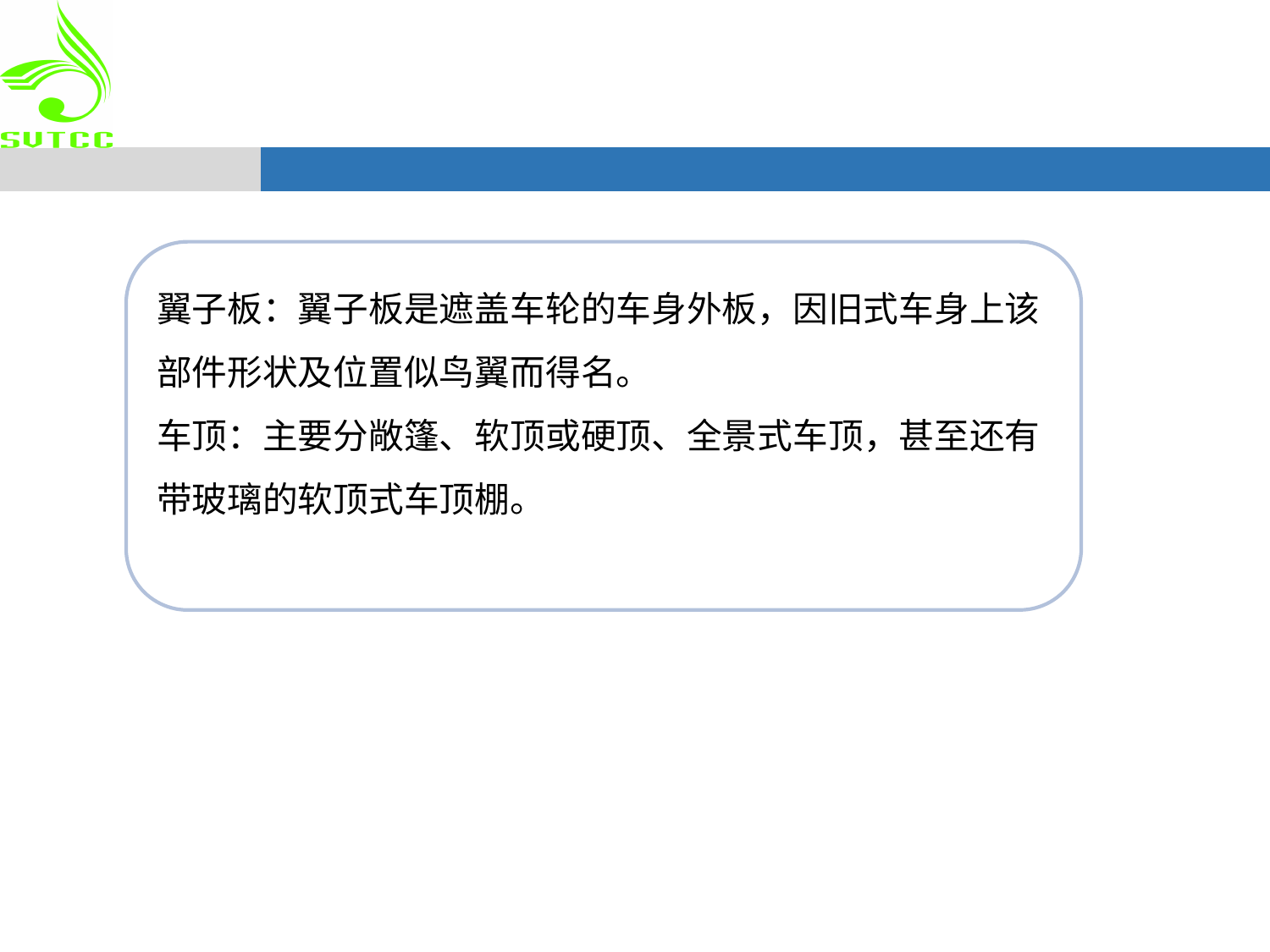

翼子板：翼子板是遮盖车轮的车身外板，因旧式车身上该部件形状及位置似鸟翼而得名。
车顶：主要分敞篷、软顶或硬顶、全景式车顶，甚至还有带玻璃的软顶式车顶棚。